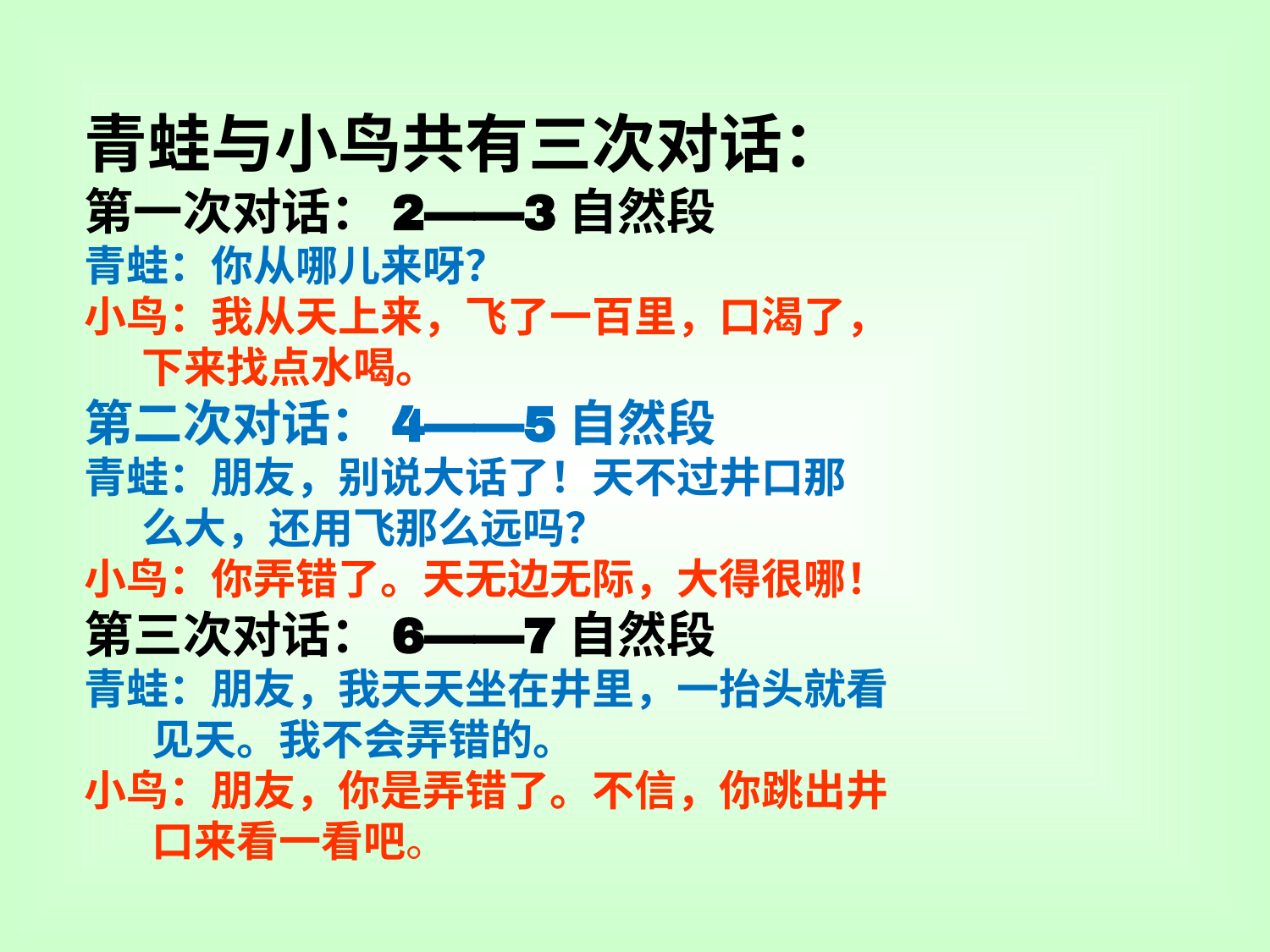

青蛙与小鸟共有三次对话：
第一次对话：2——3自然段
青蛙：你从哪儿来呀？
小鸟：我从天上来，飞了一百里，口渴了，
      下来找点水喝。
第二次对话：4——5自然段
青蛙：朋友，别说大话了！天不过井口那
      么大，还用飞那么远吗？
小鸟：你弄错了。天无边无际，大得很哪！
第三次对话：6——7自然段
青蛙：朋友，我天天坐在井里，一抬头就看
      见天。我不会弄错的。
小鸟：朋友，你是弄错了。不信，你跳出井
      口来看一看吧。

#